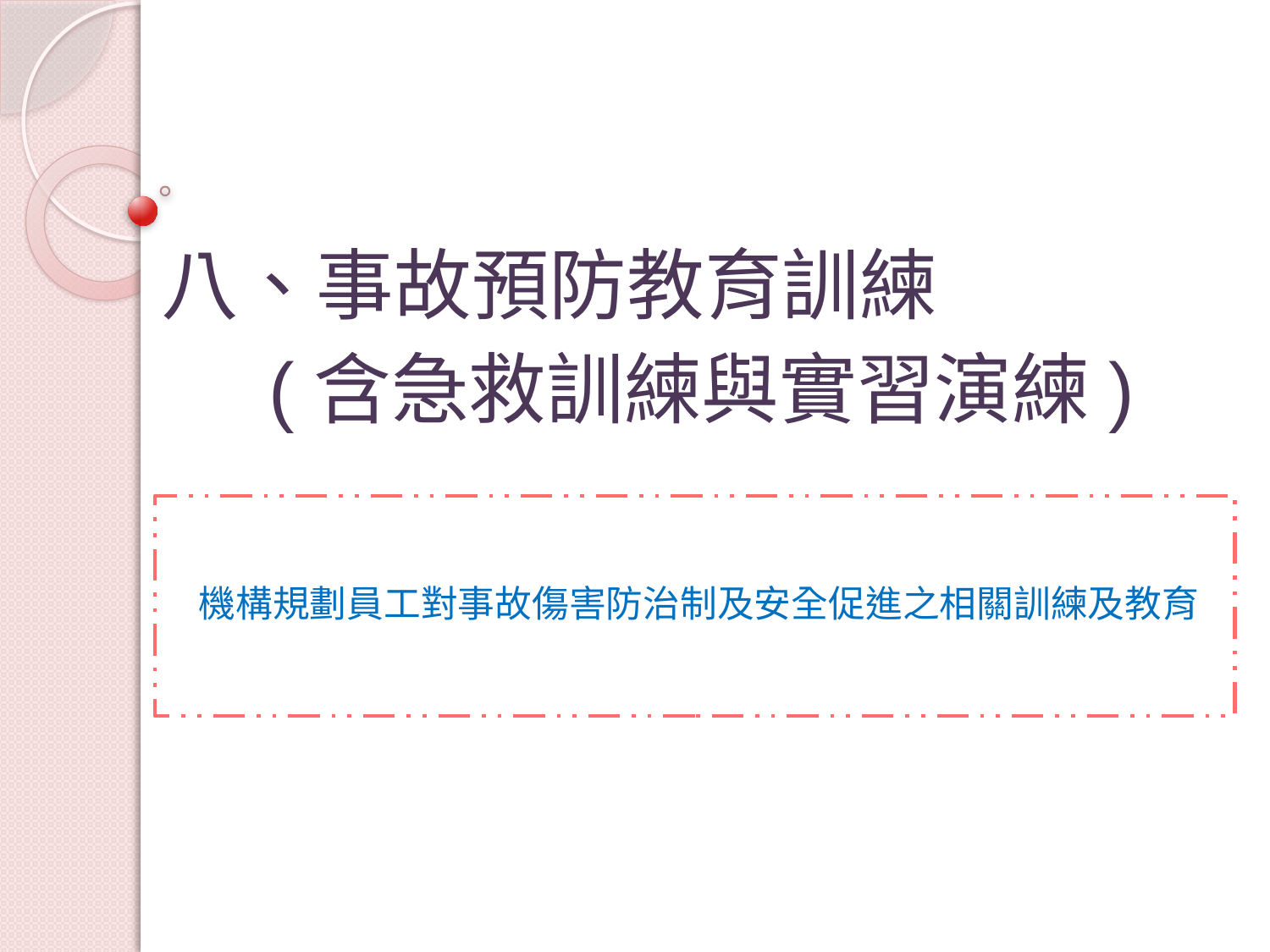

八、事故預防教育訓練
     (含急救訓練與實習演練)
 機構規劃員工對事故傷害防治制及安全促進之相關訓練及教育